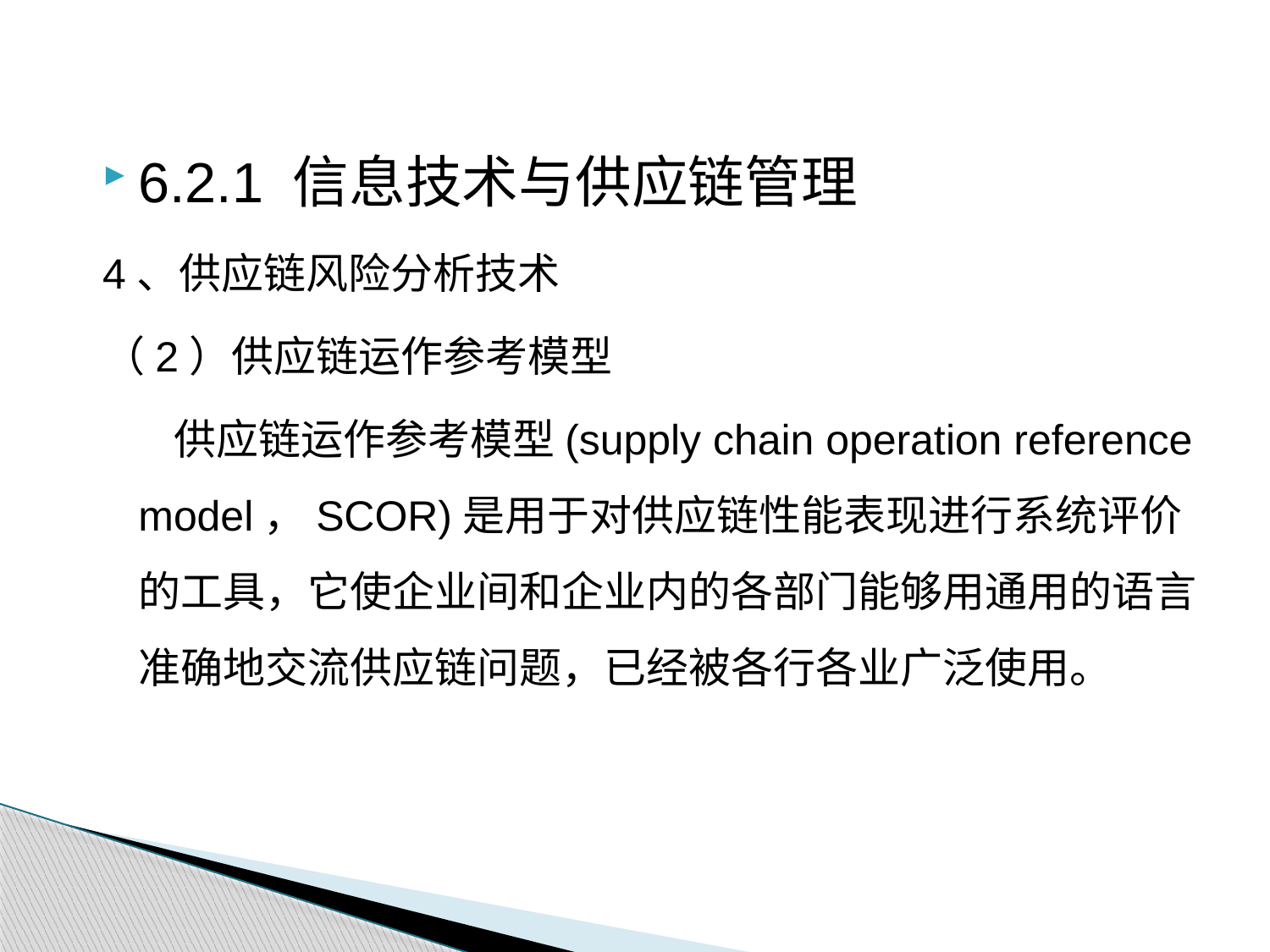

6.2.1 信息技术与供应链管理
4、供应链风险分析技术
（2）供应链运作参考模型
供应链运作参考模型(supply chain operation reference model，SCOR)是用于对供应链性能表现进行系统评价的工具，它使企业间和企业内的各部门能够用通用的语言准确地交流供应链问题，已经被各行各业广泛使用。